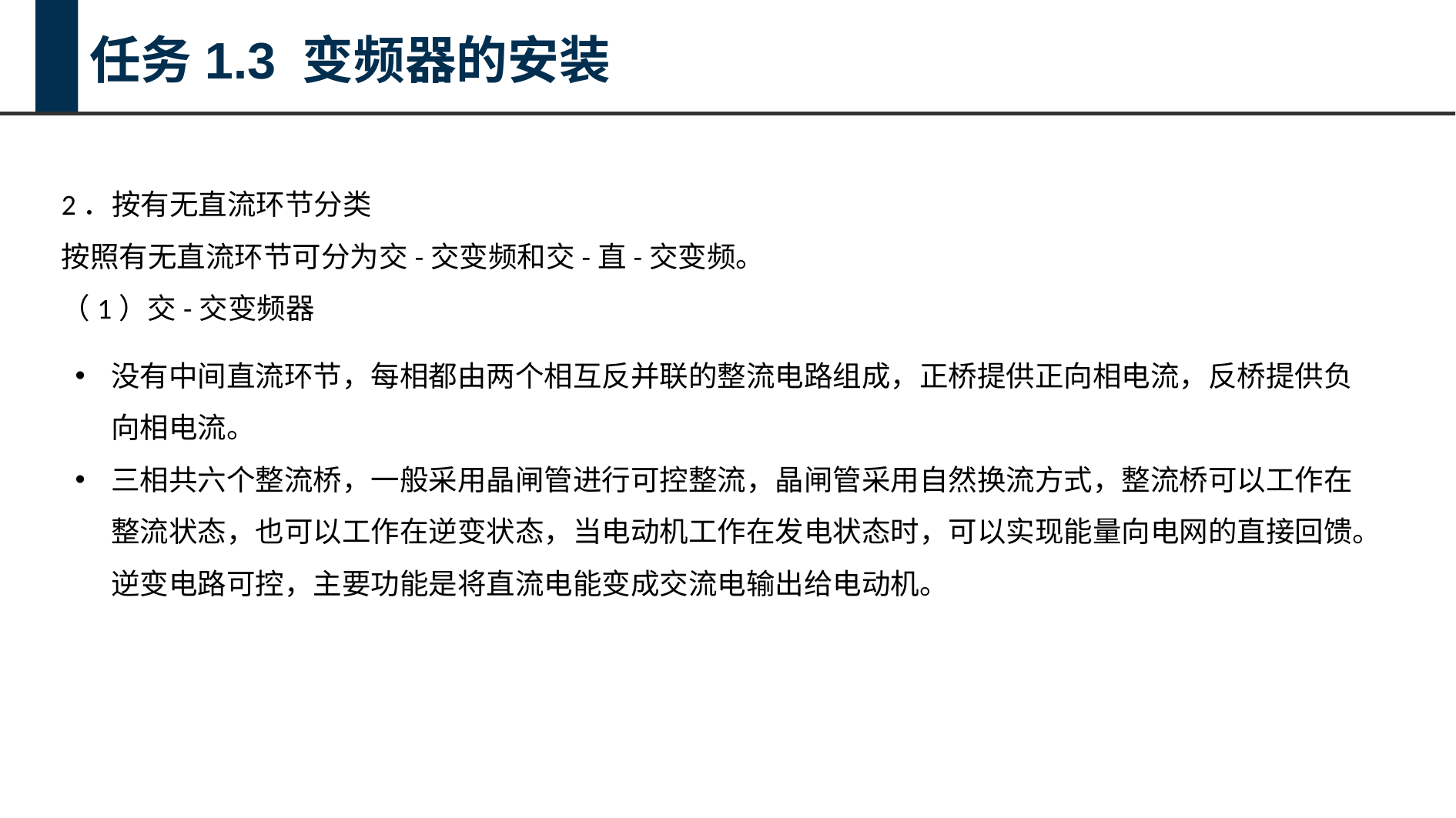

任务1.3 变频器的安装
2．按有无直流环节分类
按照有无直流环节可分为交-交变频和交-直-交变频。
（1）交-交变频器
没有中间直流环节，每相都由两个相互反并联的整流电路组成，正桥提供正向相电流，反桥提供负向相电流。
三相共六个整流桥，一般采用晶闸管进行可控整流，晶闸管采用自然换流方式，整流桥可以工作在整流状态，也可以工作在逆变状态，当电动机工作在发电状态时，可以实现能量向电网的直接回馈。逆变电路可控，主要功能是将直流电能变成交流电输出给电动机。